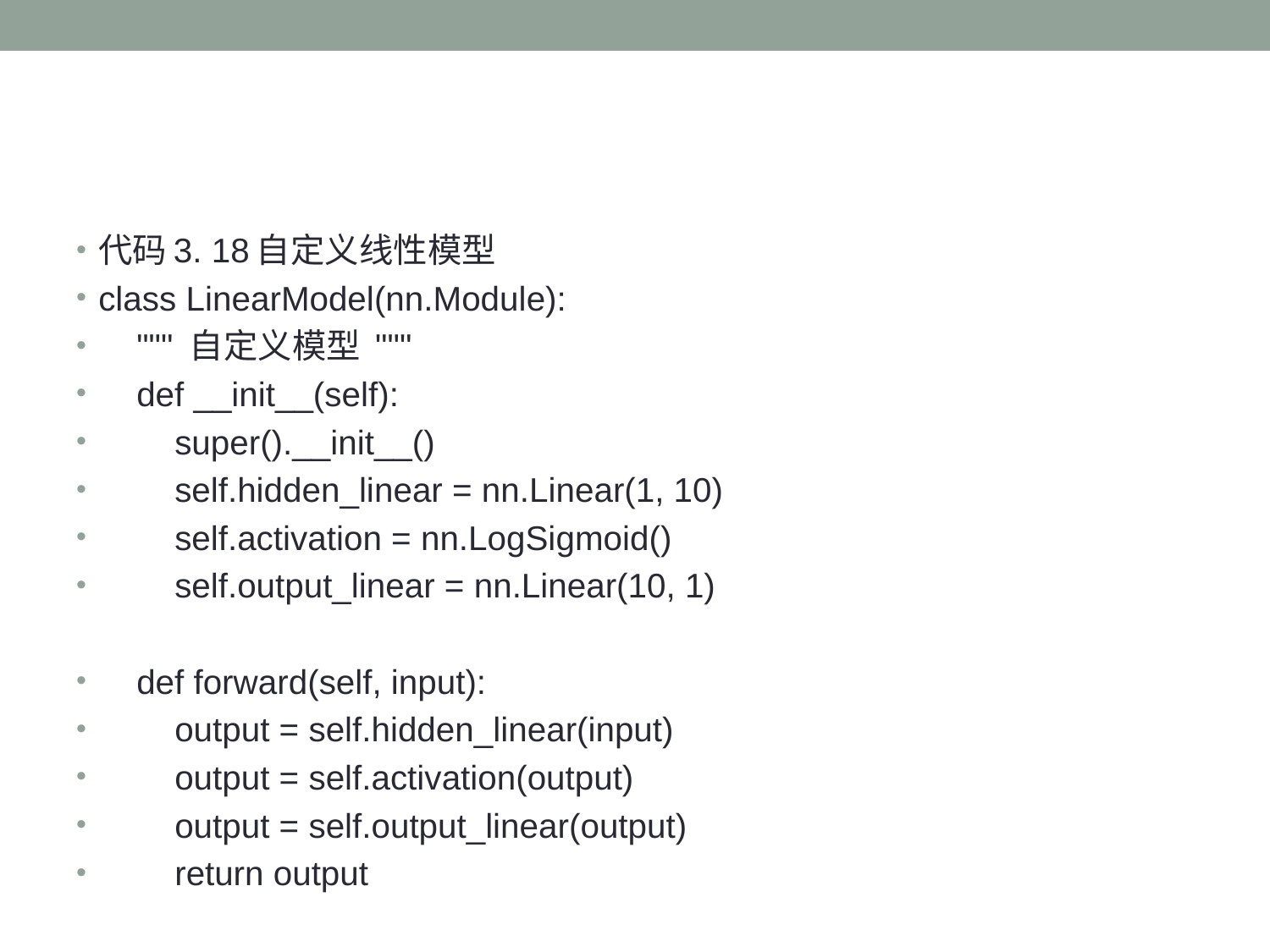

代码3. 18自定义线性模型
class LinearModel(nn.Module):
    """ 自定义模型 """
    def __init__(self):
        super().__init__()
        self.hidden_linear = nn.Linear(1, 10)
        self.activation = nn.LogSigmoid()
        self.output_linear = nn.Linear(10, 1)

    def forward(self, input):
        output = self.hidden_linear(input)
        output = self.activation(output)
        output = self.output_linear(output)
        return output